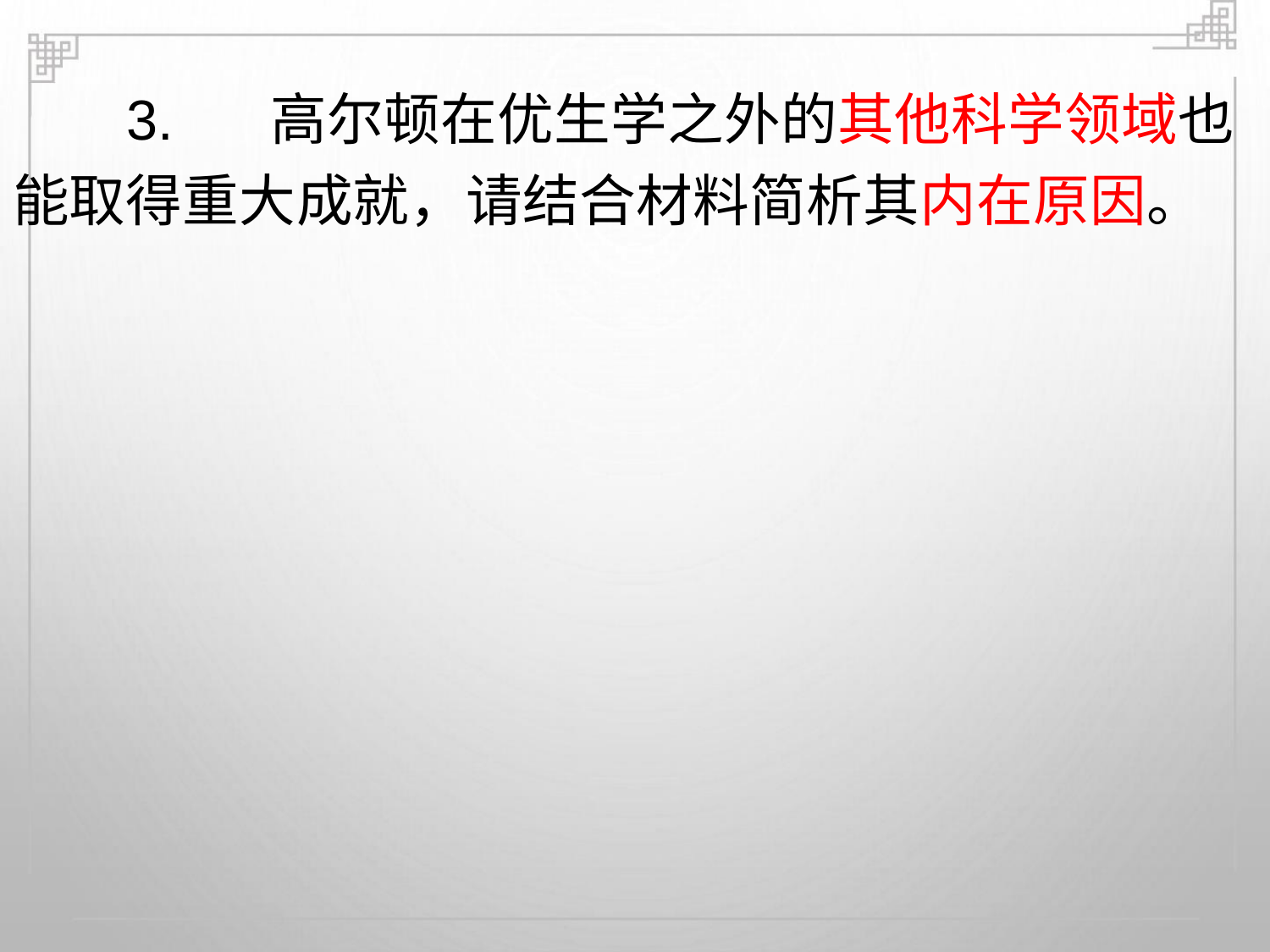

3. 高尔顿在优生学之外的其他科学领域也
能取得重大成就，请结合材料简析其内在原因。